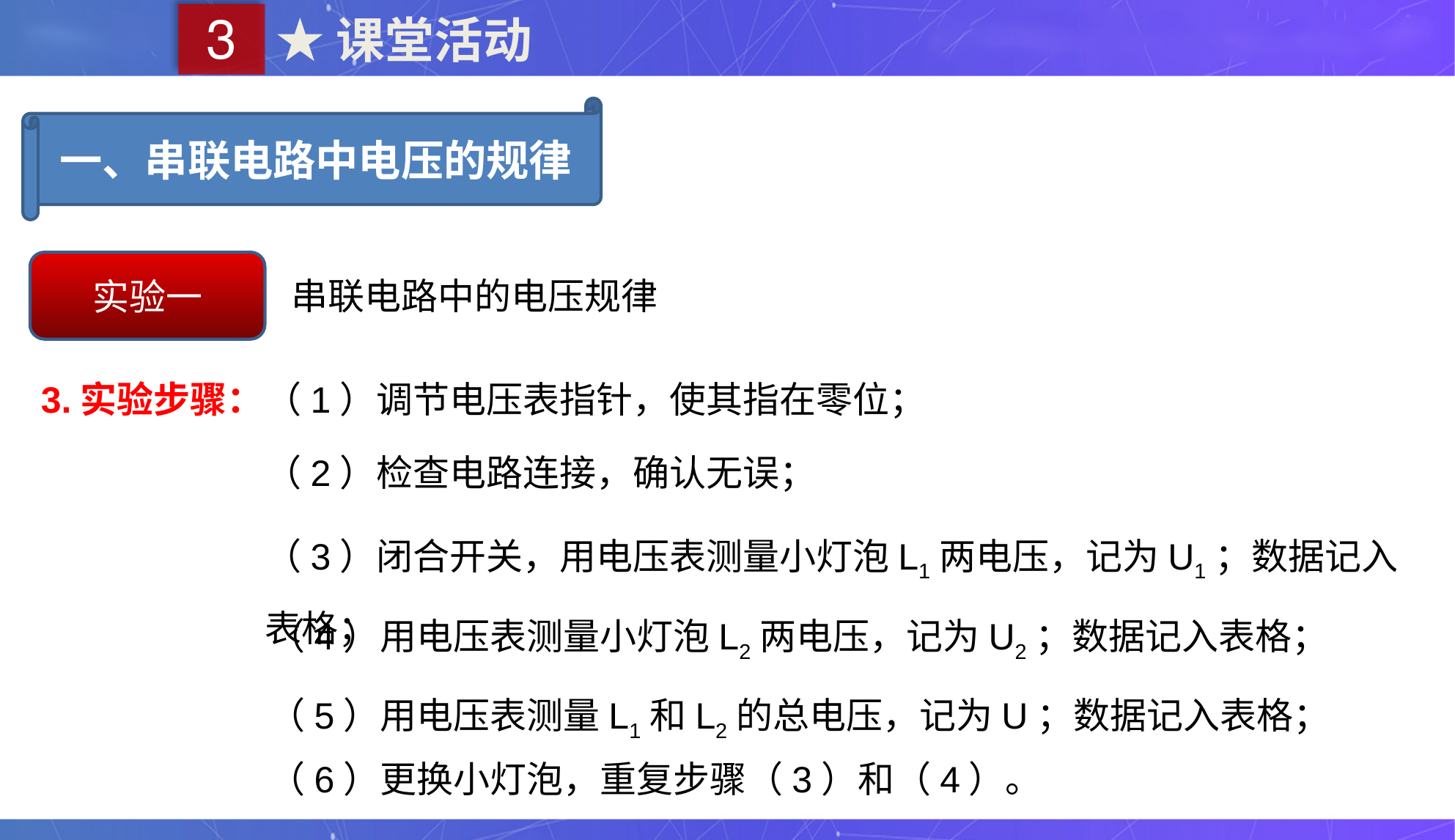

3
★课堂活动
一、串联电路中电压的规律
实验一
串联电路中的电压规律
3.实验步骤：
（1）调节电压表指针，使其指在零位；
（2）检查电路连接，确认无误；
（3）闭合开关，用电压表测量小灯泡L1两电压，记为U1；数据记入表格；
（4）用电压表测量小灯泡L2两电压，记为U2；数据记入表格；
（5）用电压表测量L1和L2的总电压，记为U；数据记入表格；
（6）更换小灯泡，重复步骤（3）和（4）。